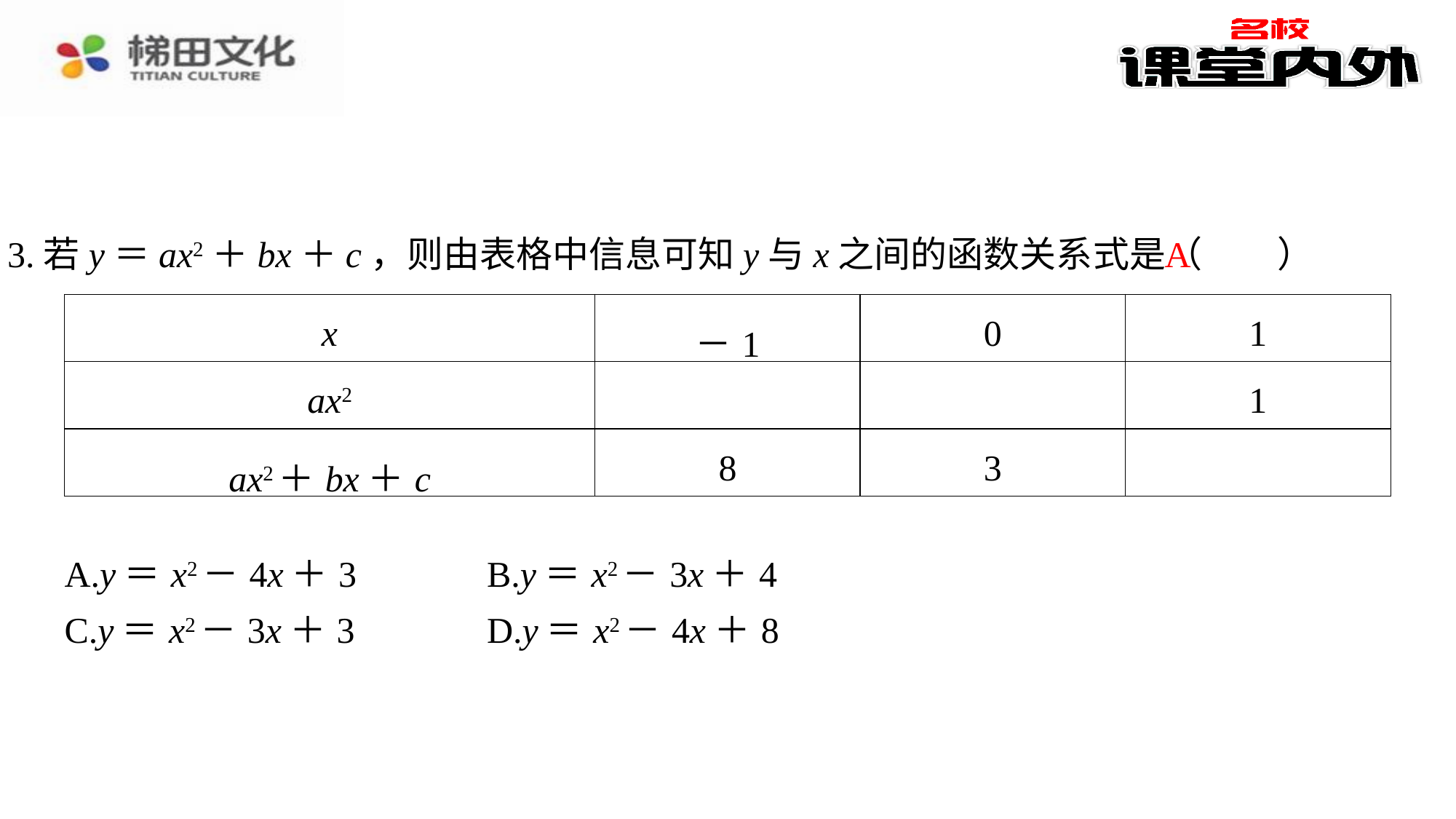

A
3.若y＝ax2＋bx＋c，则由表格中信息可知y与x之间的函数关系式是（　A　）
| x | －1 | 0 | 1 |
| --- | --- | --- | --- |
| ax2 |  |  | 1 |
| ax2＋bx＋c | 8 | 3 |  |
| A.y＝x2－4x＋3 | B.y＝x2－3x＋4 |
| --- | --- |
| C.y＝x2－3x＋3 | D.y＝x2－4x＋8 |